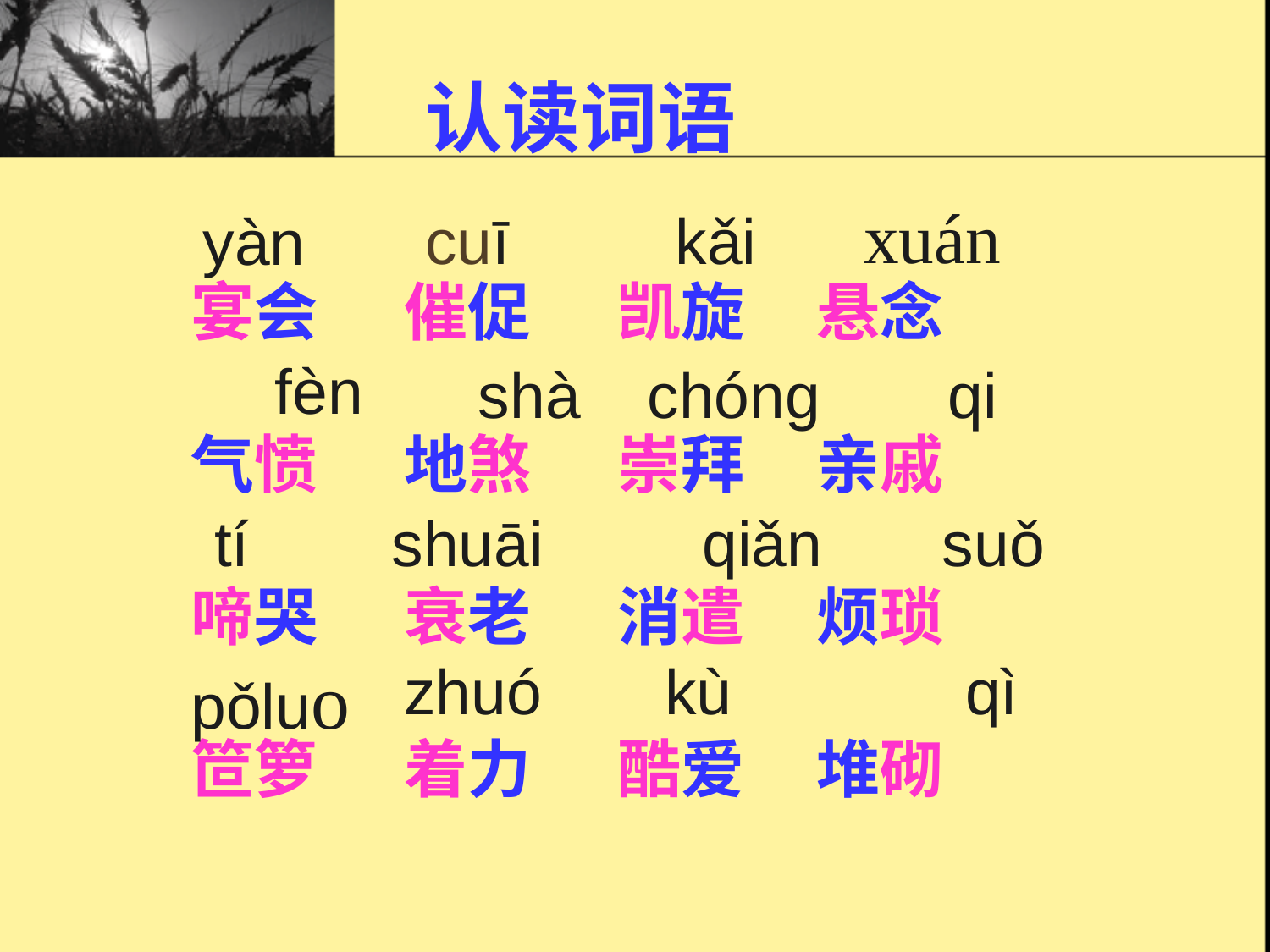

认读词语
xuán
cuī
kǎi
yàn
宴会      催促      凯旋     悬念

气愤      地煞      崇拜     亲戚

啼哭      衰老      消遣     烦琐

笸箩      着力      酷爱     堆砌
fèn
shà
chóng
qi
tí
shuāi
suǒ
qiǎn
kù
pǒluo
zhuó
qì